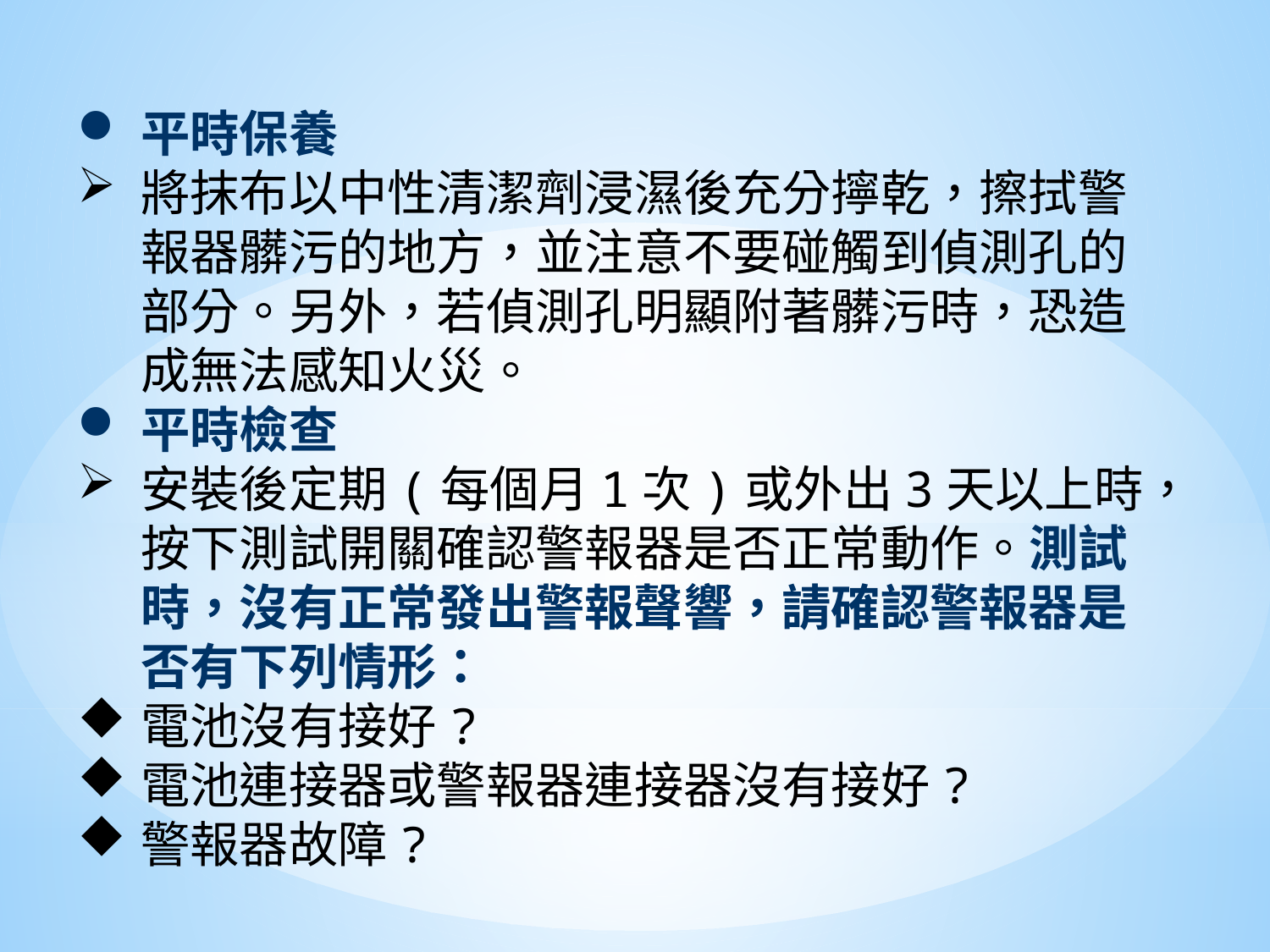

平時保養
將抹布以中性清潔劑浸濕後充分擰乾，擦拭警報器髒污的地方，並注意不要碰觸到偵測孔的部分。另外，若偵測孔明顯附著髒污時，恐造成無法感知火災。
平時檢查
安裝後定期(每個月1次)或外出3天以上時，按下測試開關確認警報器是否正常動作。測試時，沒有正常發出警報聲響，請確認警報器是否有下列情形：
電池沒有接好?
電池連接器或警報器連接器沒有接好?
警報器故障?